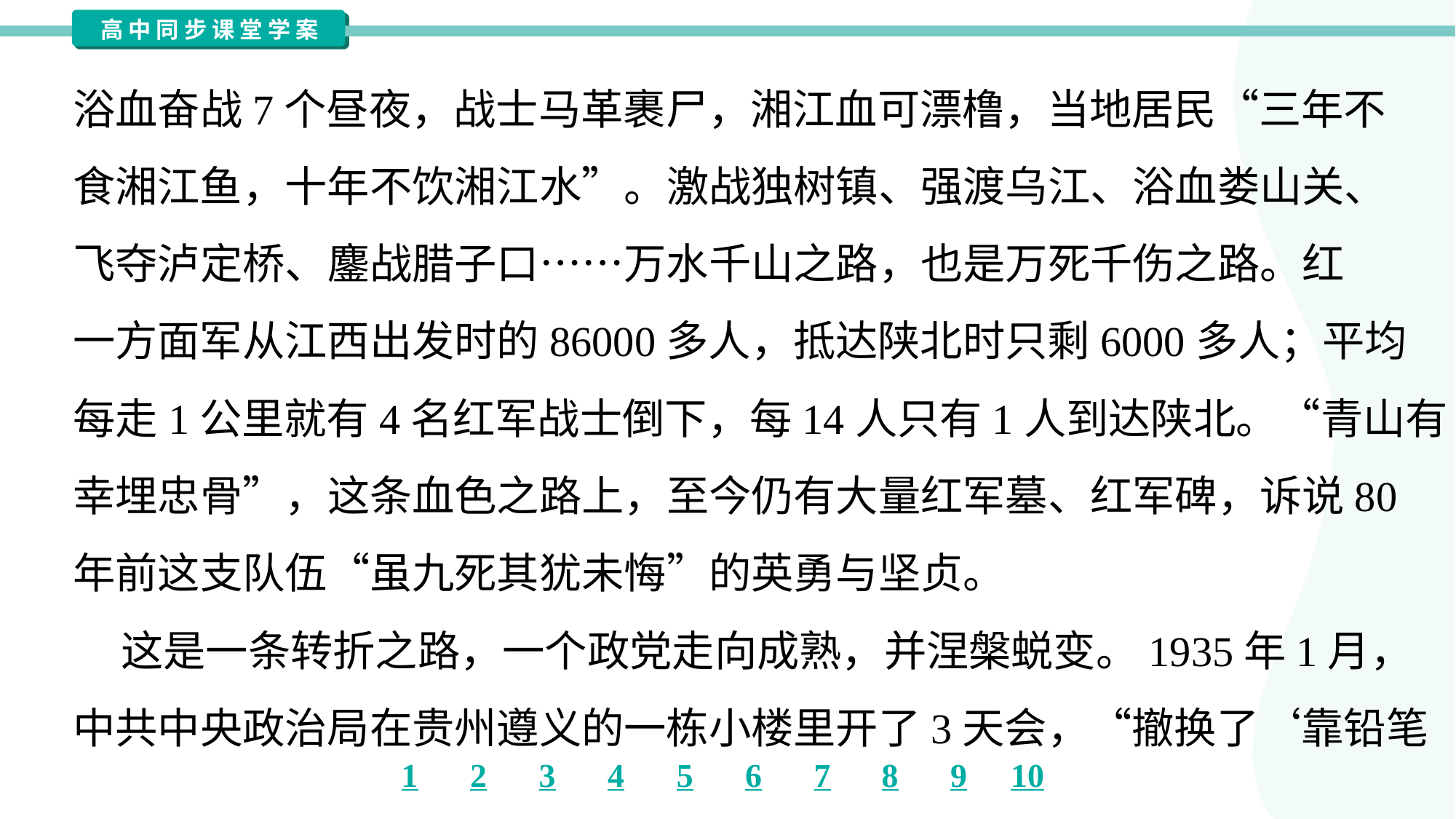

浴血奋战7个昼夜，战士马革裹尸，湘江血可漂橹，当地居民“三年不
食湘江鱼，十年不饮湘江水”。激战独树镇、强渡乌江、浴血娄山关、
飞夺泸定桥、鏖战腊子口……万水千山之路，也是万死千伤之路。红
一方面军从江西出发时的86000多人，抵达陕北时只剩6000多人；平均
每走1公里就有4名红军战士倒下，每14人只有1人到达陕北。“青山有
幸埋忠骨”，这条血色之路上，至今仍有大量红军墓、红军碑，诉说80
年前这支队伍“虽九死其犹未悔”的英勇与坚贞。
    这是一条转折之路，一个政党走向成熟，并涅槃蜕变。1935年1月，
中共中央政治局在贵州遵义的一栋小楼里开了3天会，“撤换了‘靠铅笔